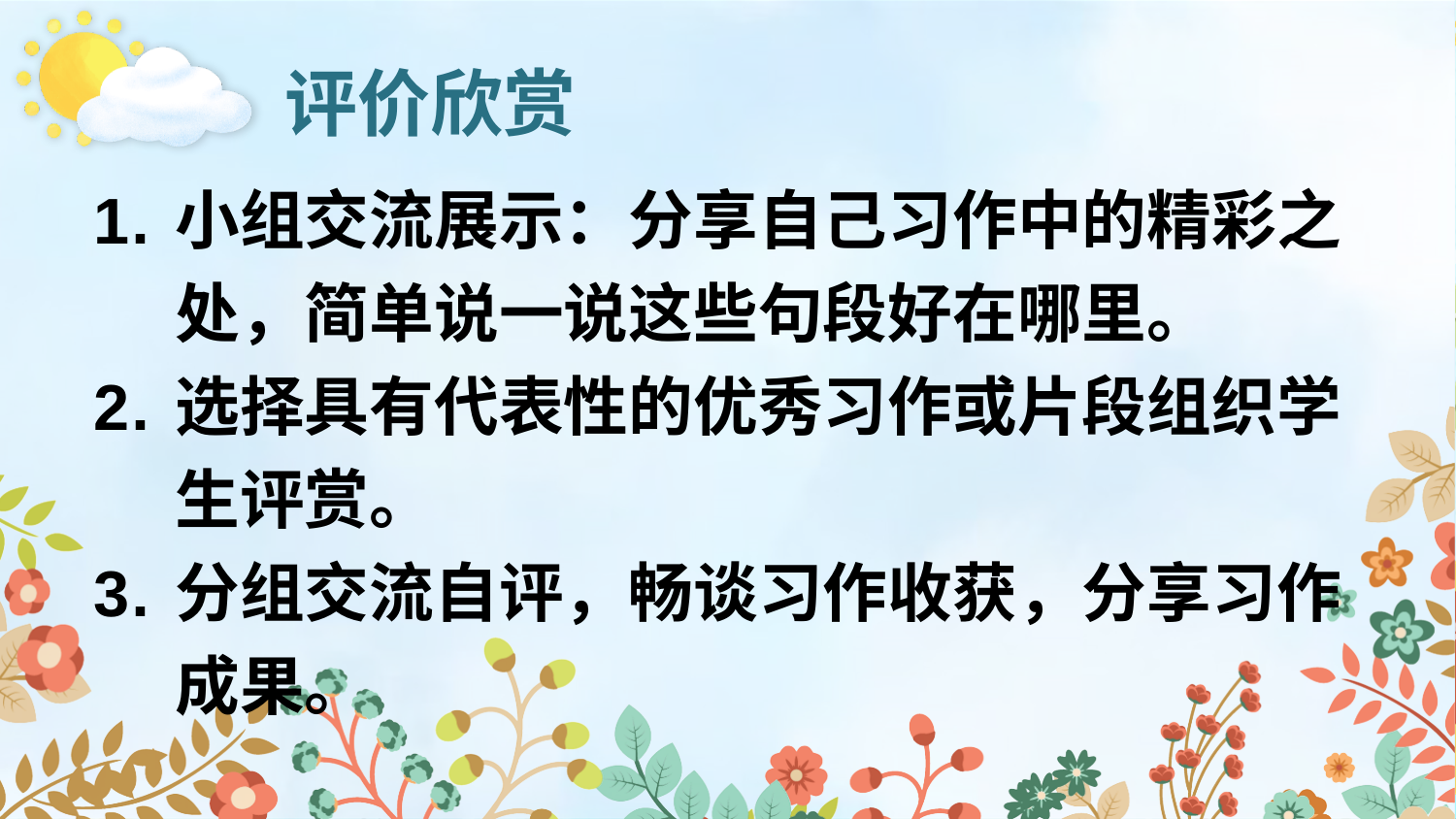

评价欣赏
小组交流展示：分享自己习作中的精彩之处，简单说一说这些句段好在哪里。
选择具有代表性的优秀习作或片段组织学生评赏。
分组交流自评，畅谈习作收获，分享习作成果。